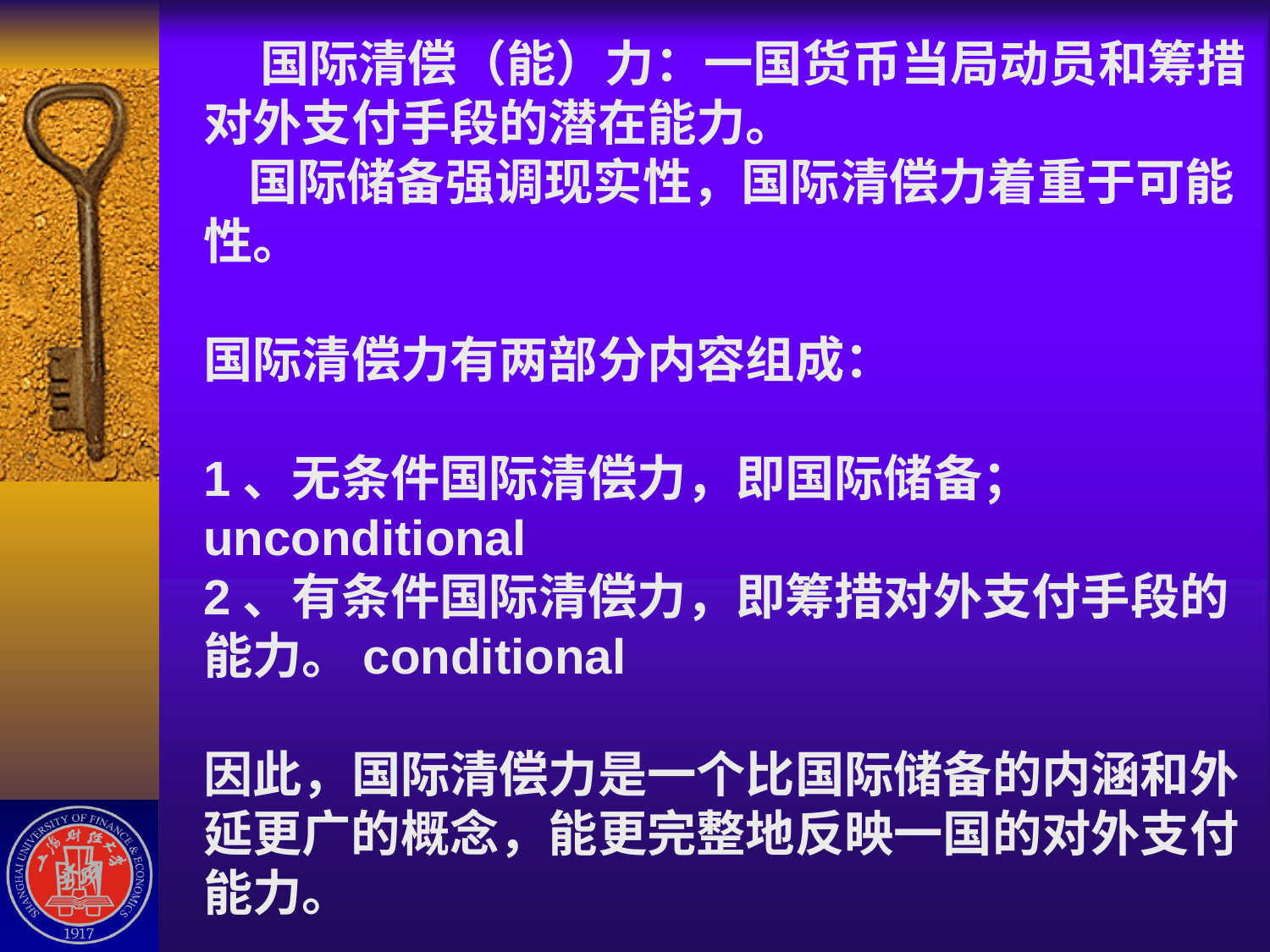

# 国际清偿（能）力：一国货币当局动员和筹措对外支付手段的潜在能力。 国际储备强调现实性，国际清偿力着重于可能性。 国际清偿力有两部分内容组成： 1、无条件国际清偿力，即国际储备；unconditional 2、有条件国际清偿力，即筹措对外支付手段的能力。conditional 因此，国际清偿力是一个比国际储备的内涵和外延更广的概念，能更完整地反映一国的对外支付能力。